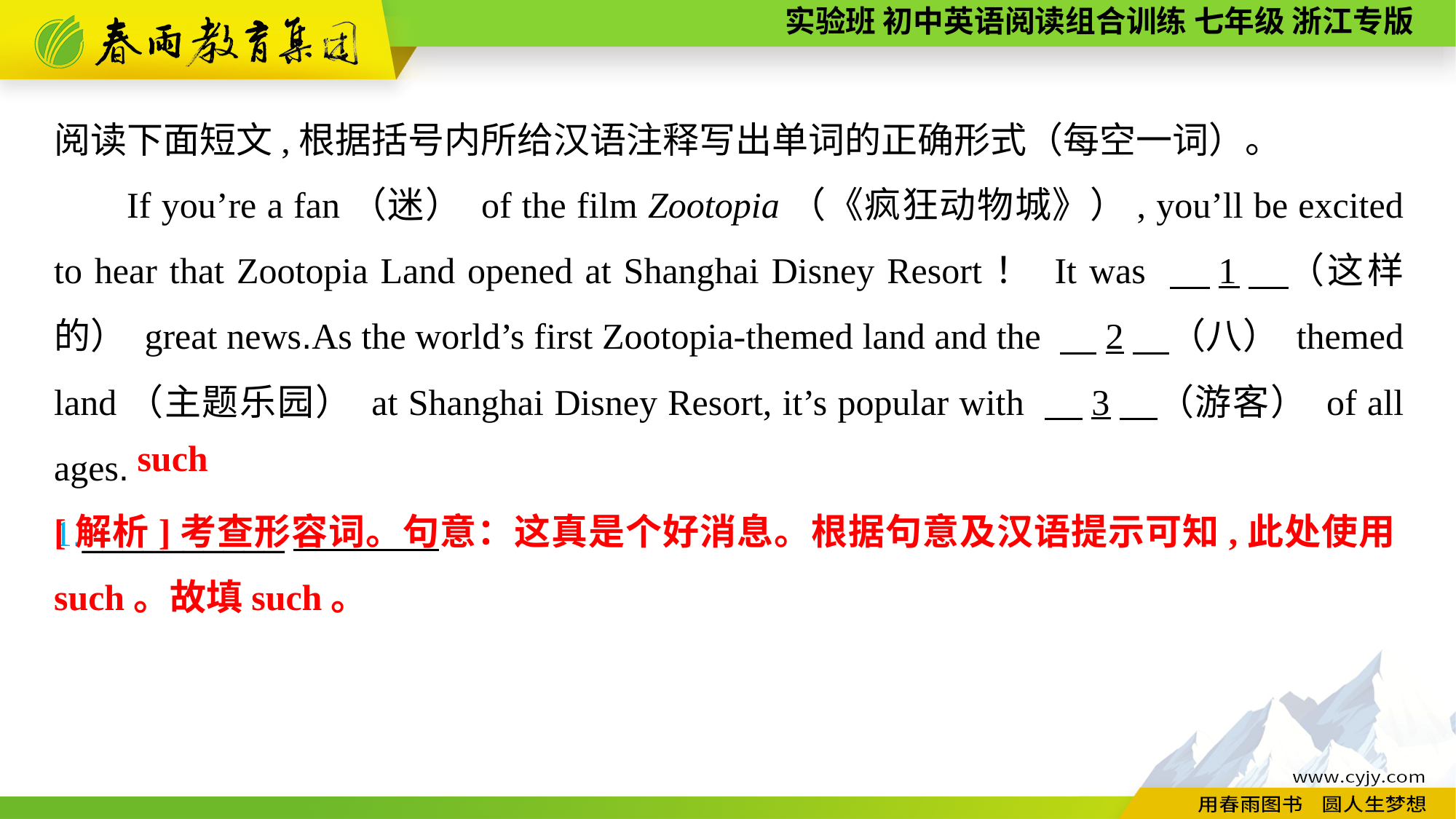

阅读下面短文,根据括号内所给汉语注释写出单词的正确形式（每空一词）。
If you’re a fan（迷） of the film Zootopia（《疯狂动物城》）, you’ll be excited to hear that Zootopia Land opened at Shanghai Disney Resort！ It was 　1　（这样的） great news.As the world’s first Zootopia-themed land and the 　2　（八） themed land（主题乐园） at Shanghai Disney Resort, it’s popular with 　3　（游客） of all ages.
1.__________
such
[解析]考查形容词。句意：这真是个好消息。根据句意及汉语提示可知,此处使用such。故填such。